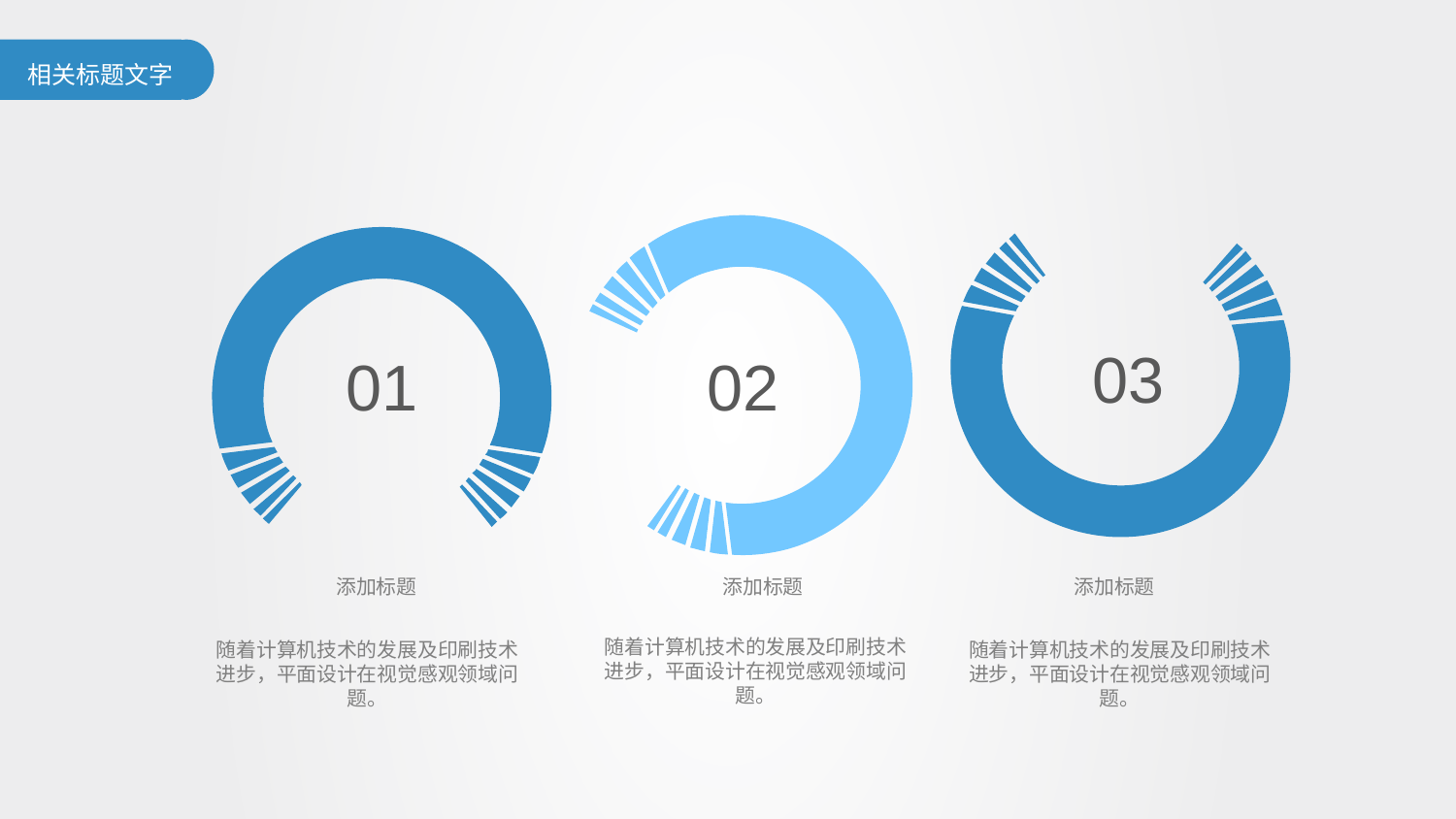

03
01
02
添加标题
添加标题
添加标题
随着计算机技术的发展及印刷技术进步，平面设计在视觉感观领域问题。
随着计算机技术的发展及印刷技术进步，平面设计在视觉感观领域问题。
随着计算机技术的发展及印刷技术进步，平面设计在视觉感观领域问题。